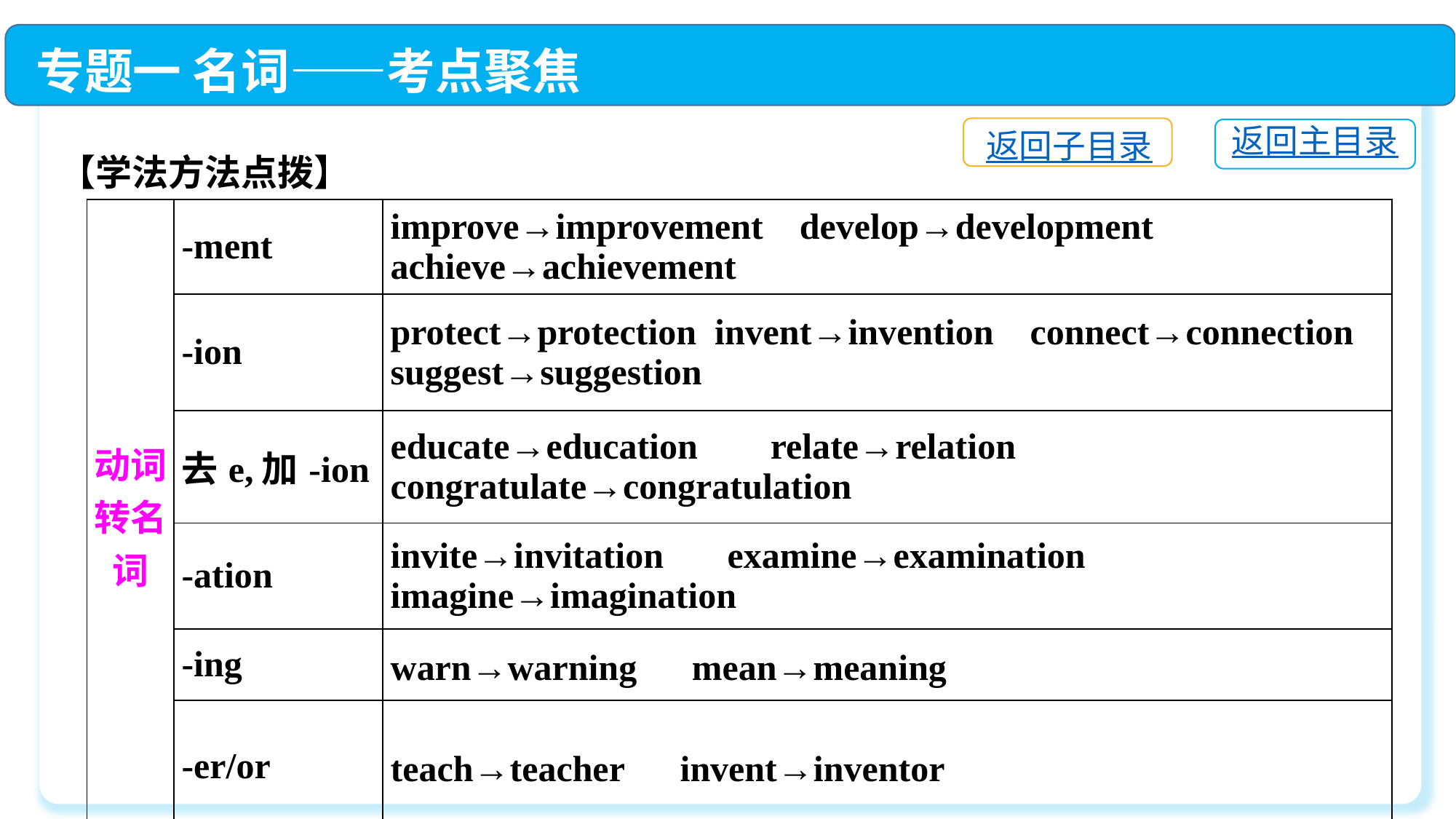

专题一 名词——考点聚焦

返回子目录
返回主目录
【学法方法点拨】

| 动词转名词 | -ment | improve→improvement develop→development achieve→achievement |
| --- | --- | --- |
|  | -ion | protect→protection invent→invention connect→connection suggest→suggestion |
|  | 去e,加-ion | educate→education relate→relation congratulate→congratulation |
|  | -ation | invite→invitation examine→examination imagine→imagination |
|  | -ing | warn→warning　mean→meaning |
|  | -er/or | teach→teacher　invent→inventor |